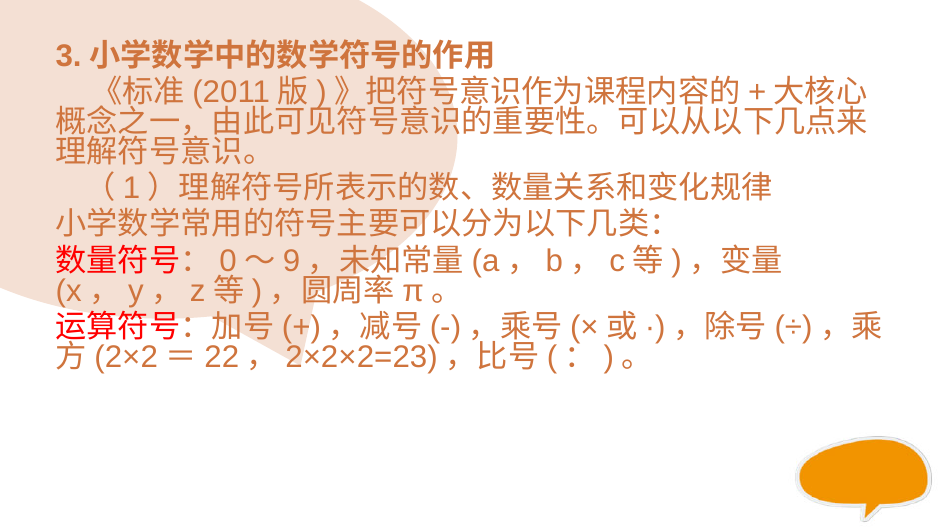

#
3.小学数学中的数学符号的作用
    《标准(2011版)》把符号意识作为课程内容的+大核心概念之一，由此可见符号意识的重要性。可以从以下几点来理解符号意识。
   （1）理解符号所表示的数、数量关系和变化规律
小学数学常用的符号主要可以分为以下几类：
数量符号：0～9，未知常量(a，b，c等)，变量(x，y，z等)，圆周率π。
运算符号：加号(+)，减号(-)，乘号(×或·)，除号(÷)，乘方(2×2＝22，2×2×2=23)，比号(：)。